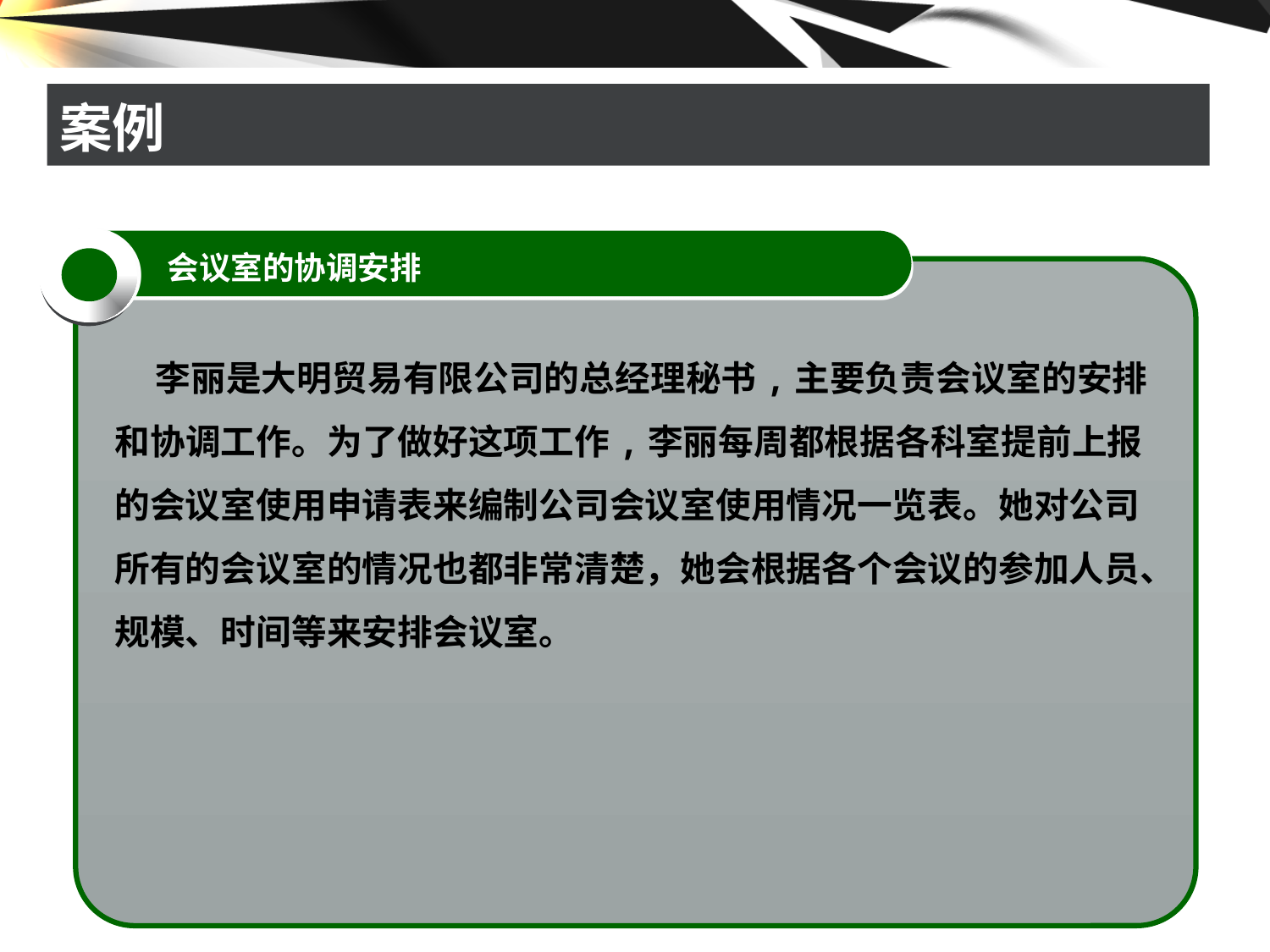

# 案例

会议室的协调安排

    李丽是大明贸易有限公司的总经理秘书,主要负责会议室的安排和协调工作。为了做好这项工作,李丽每周都根据各科室提前上报的会议室使用申请表来编制公司会议室使用情况一览表。她对公司所有的会议室的情况也都非常清楚，她会根据各个会议的参加人员、规模、时间等来安排会议室。